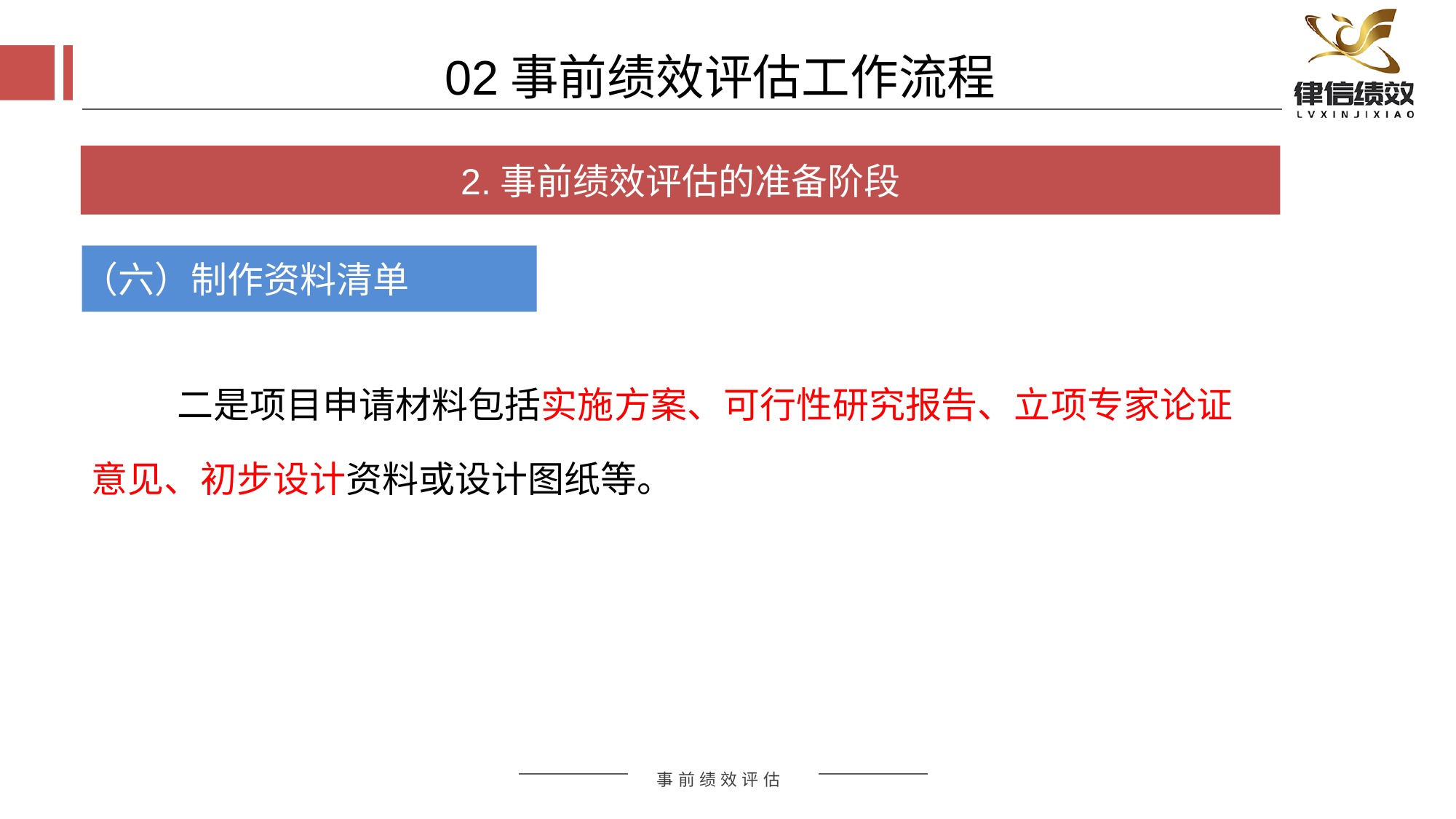

02事前绩效评估工作流程
2.事前绩效评估的准备阶段
（六）制作资料清单
二是项目申请材料包括实施方案、可行性研究报告、立项专家论证意见、初步设计资料或设计图纸等。

评估方式
评估方式